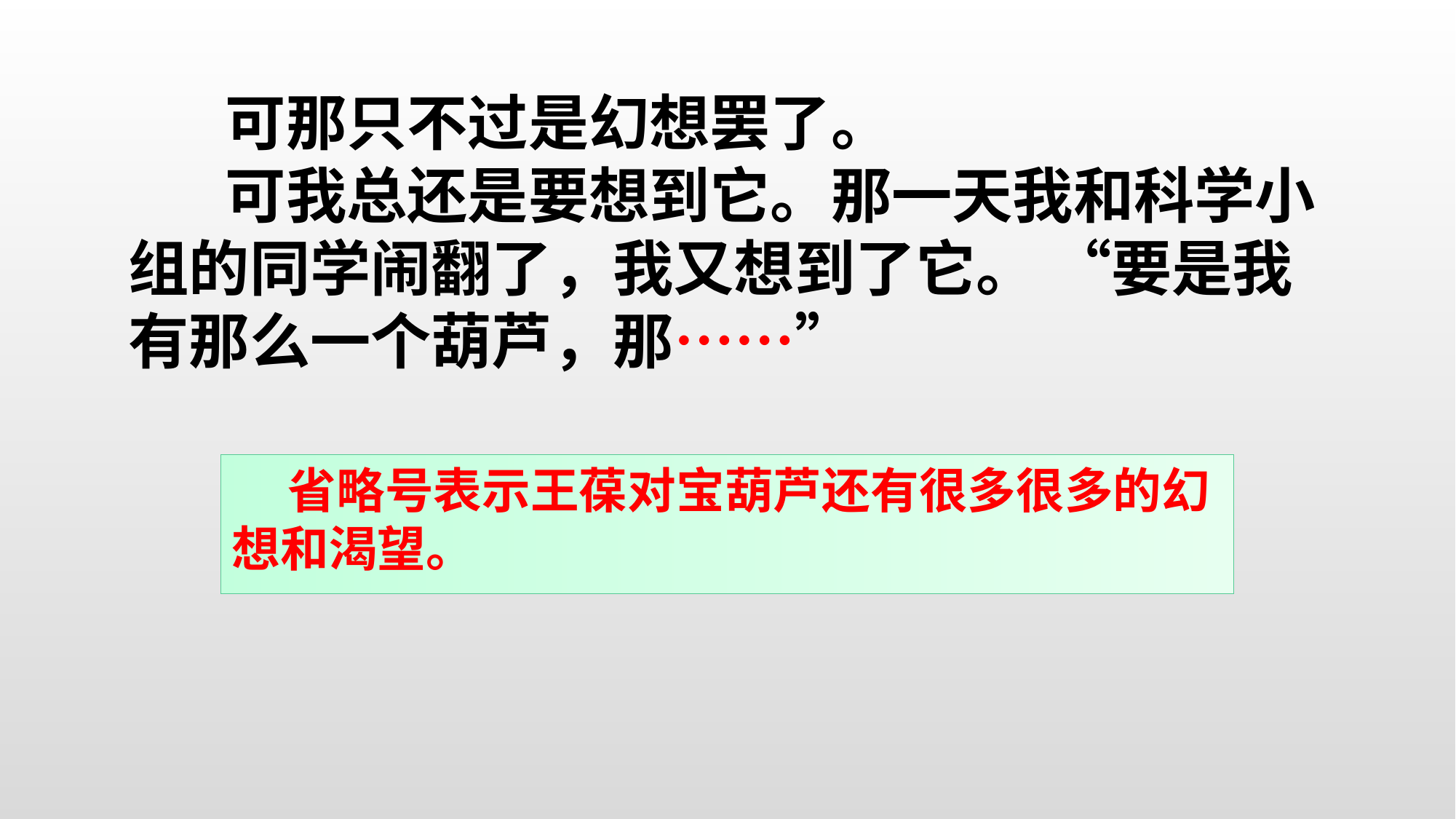

省略号表示王葆对宝葫芦还有很多很多的幻想和渴望。
可那只不过是幻想罢了。
可我总还是要想到它。那一天我和科学小组的同学闹翻了，我又想到了它。 “要是我有那么一个葫芦，那……”